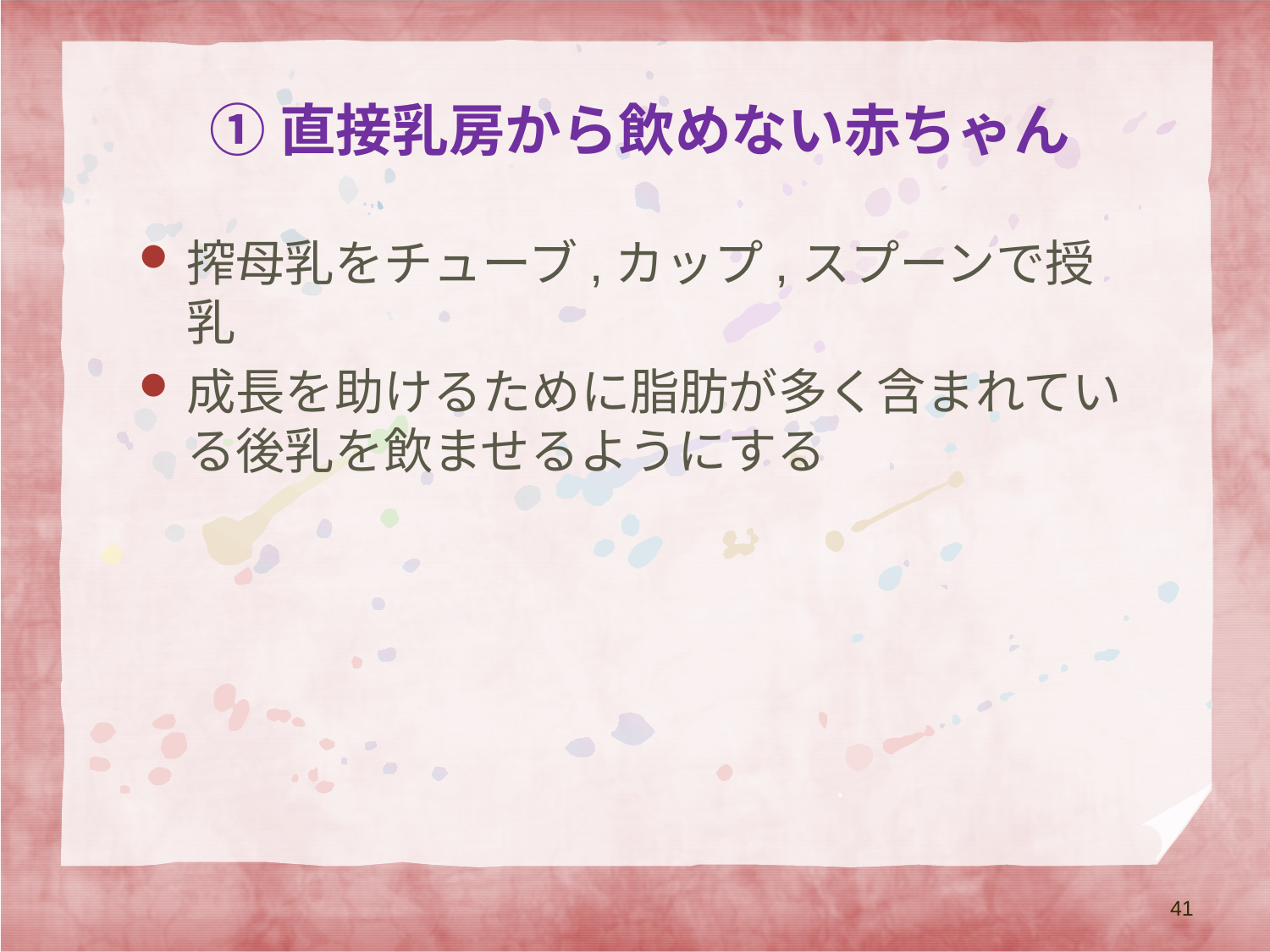

# ①直接乳房から飲めない赤ちゃん
搾母乳をチューブ,カップ,スプーンで授乳
成長を助けるために脂肪が多く含まれている後乳を飲ませるようにする

41